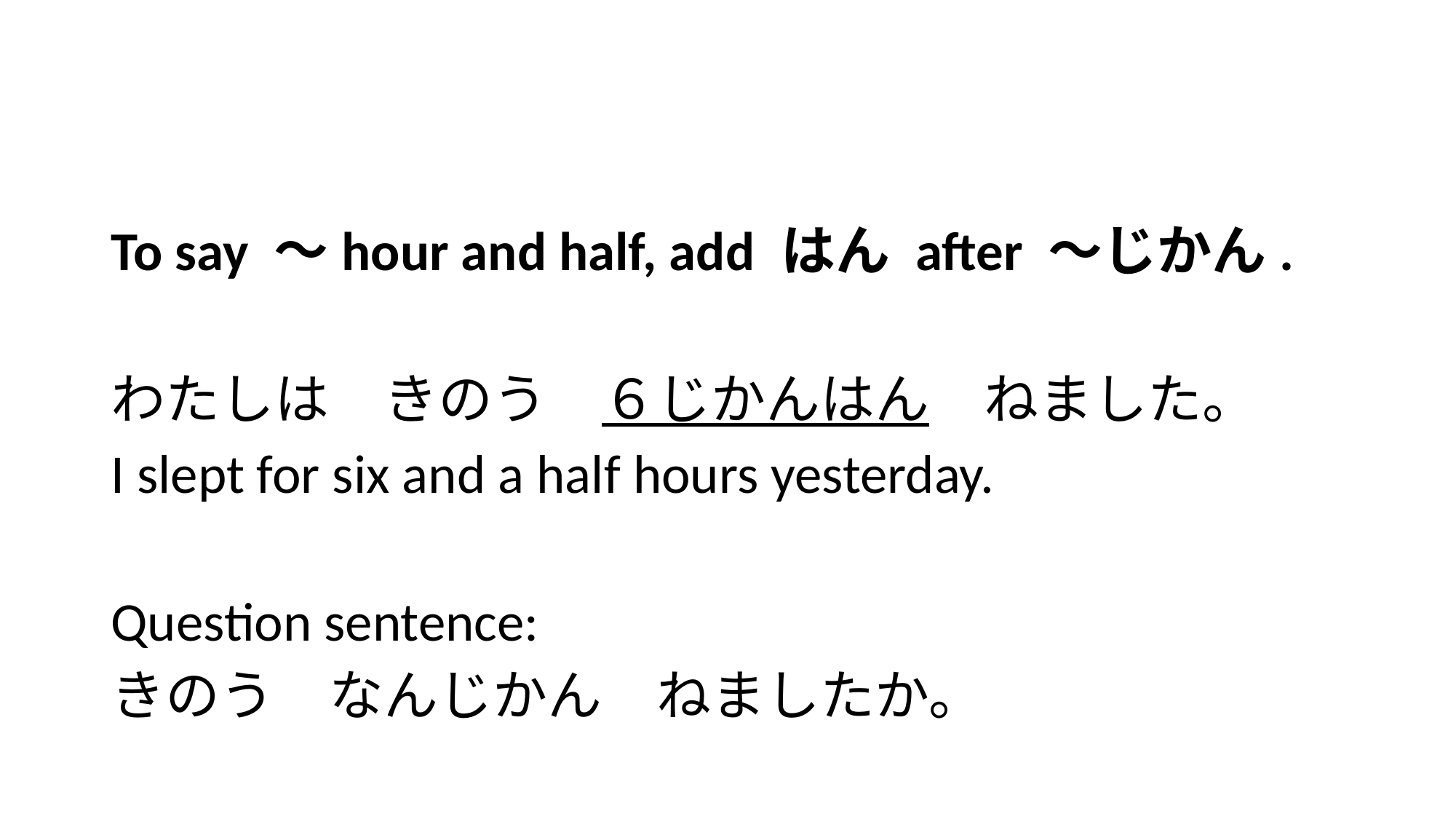

#
To say ～hour and half, add はん after ～じかん.

わたしは　きのう　６じかんはん　ねました。
I slept for six and a half hours yesterday.

Question sentence:
きのう　なんじかん　ねましたか。